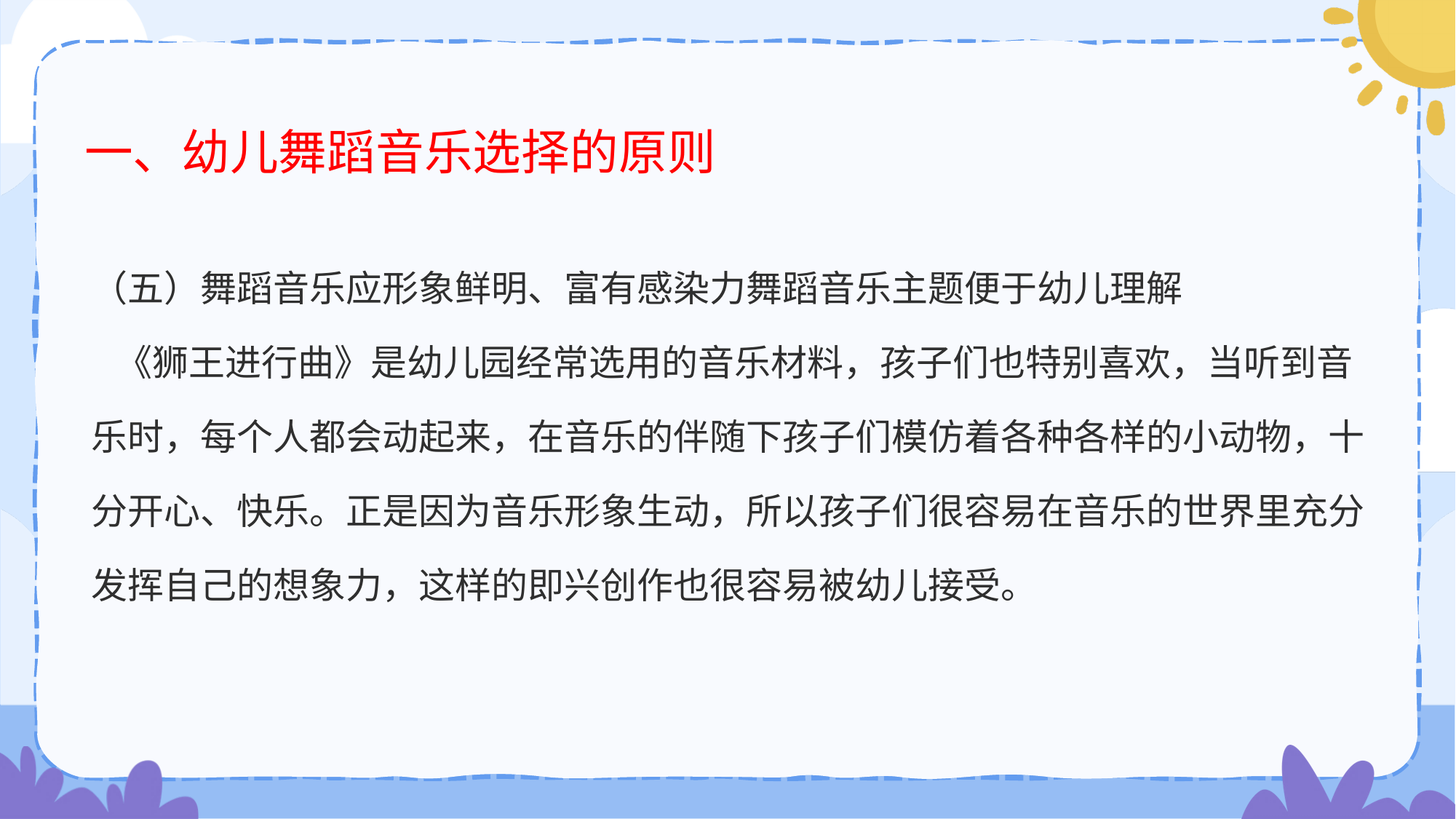

# 一、幼儿舞蹈音乐选择的原则
（五）舞蹈音乐应形象鲜明、富有感染力舞蹈音乐主题便于幼儿理解
   《狮王进行曲》是幼儿园经常选用的音乐材料，孩子们也特别喜欢，当听到音乐时，每个人都会动起来，在音乐的伴随下孩子们模仿着各种各样的小动物，十分开心、快乐。正是因为音乐形象生动，所以孩子们很容易在音乐的世界里充分发挥自己的想象力，这样的即兴创作也很容易被幼儿接受。